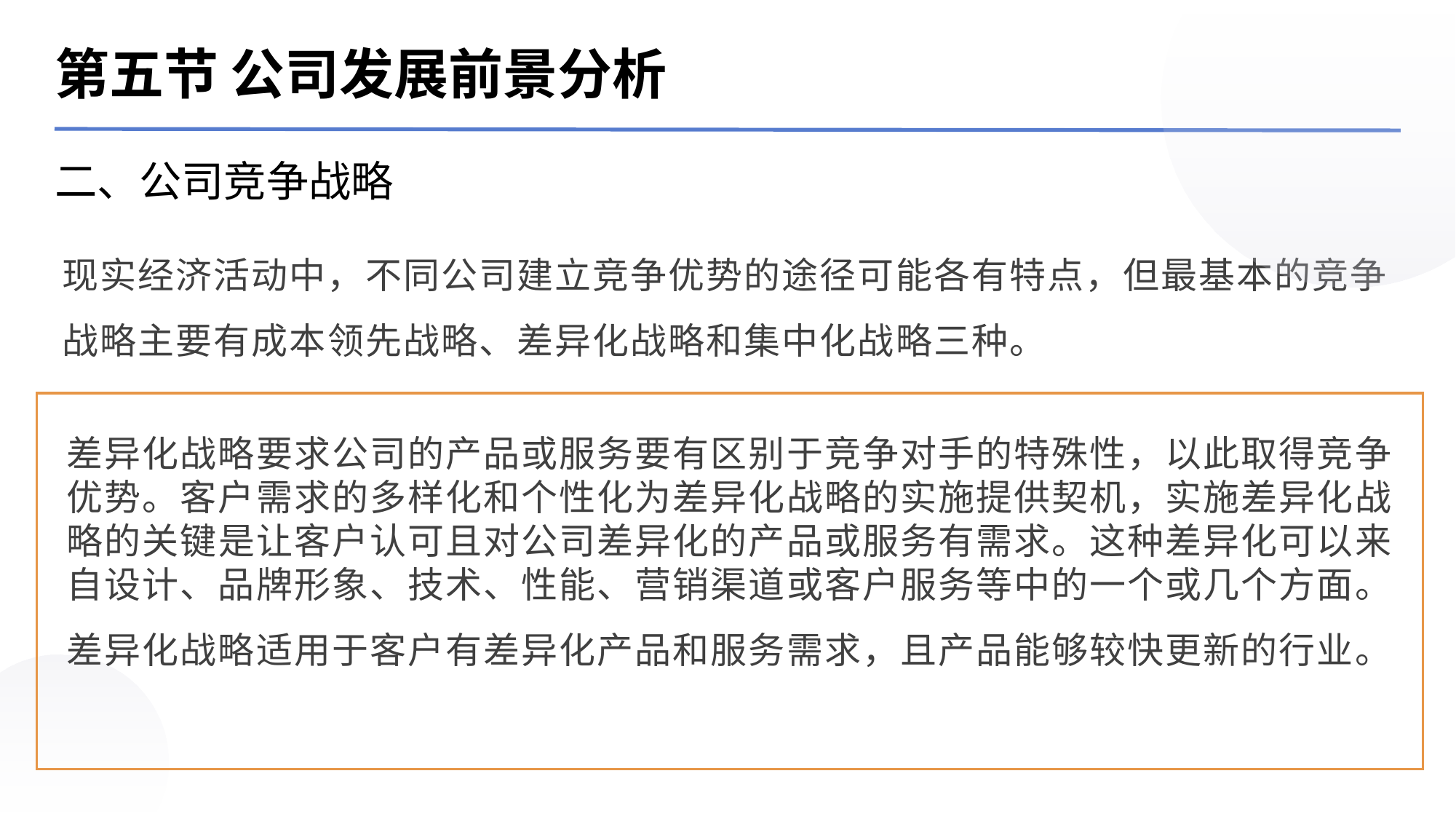

第五节 公司发展前景分析
二、公司竞争战略
现实经济活动中，不同公司建立竞争优势的途径可能各有特点，但最基本的竞争战略主要有成本领先战略、差异化战略和集中化战略三种。

差异化战略要求公司的产品或服务要有区别于竞争对手的特殊性，以此取得竞争优势。客户需求的多样化和个性化为差异化战略的实施提供契机，实施差异化战略的关键是让客户认可且对公司差异化的产品或服务有需求。这种差异化可以来自设计、品牌形象、技术、性能、营销渠道或客户服务等中的一个或几个方面。
差异化战略适用于客户有差异化产品和服务需求，且产品能够较快更新的行业。

83